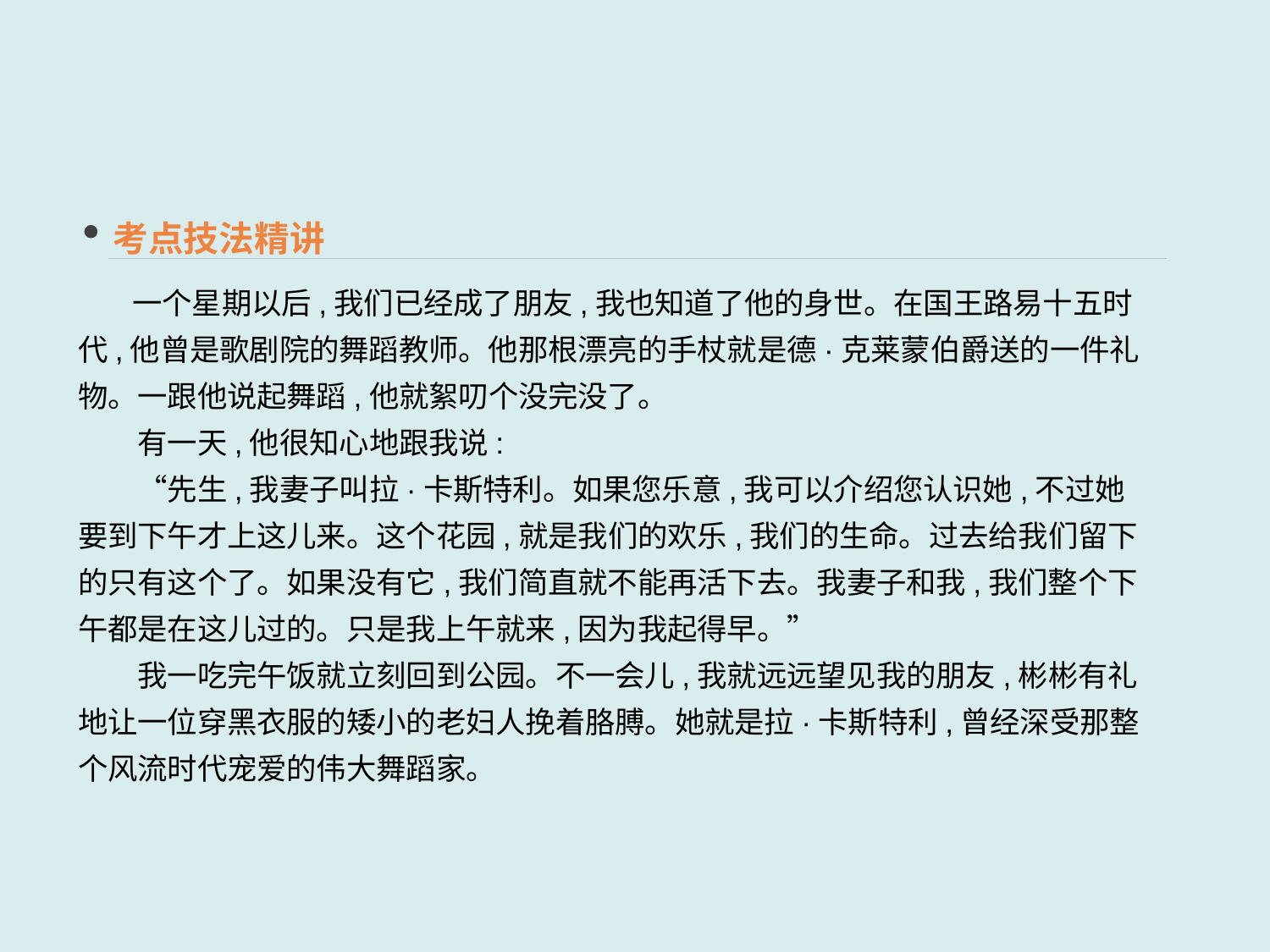

考点技法精讲

       一个星期以后,我们已经成了朋友,我也知道了他的身世。在国王路易十五时代,他曾是歌剧院的舞蹈教师。他那根漂亮的手杖就是德·克莱蒙伯爵送的一件礼物。一跟他说起舞蹈,他就絮叨个没完没了。
　　有一天,他很知心地跟我说:
　　“先生,我妻子叫拉·卡斯特利。如果您乐意,我可以介绍您认识她,不过她要到下午才上这儿来。这个花园,就是我们的欢乐,我们的生命。过去给我们留下的只有这个了。如果没有它,我们简直就不能再活下去。我妻子和我,我们整个下午都是在这儿过的。只是我上午就来,因为我起得早。”
　　我一吃完午饭就立刻回到公园。不一会儿,我就远远望见我的朋友,彬彬有礼地让一位穿黑衣服的矮小的老妇人挽着胳膊。她就是拉·卡斯特利,曾经深受那整个风流时代宠爱的伟大舞蹈家。